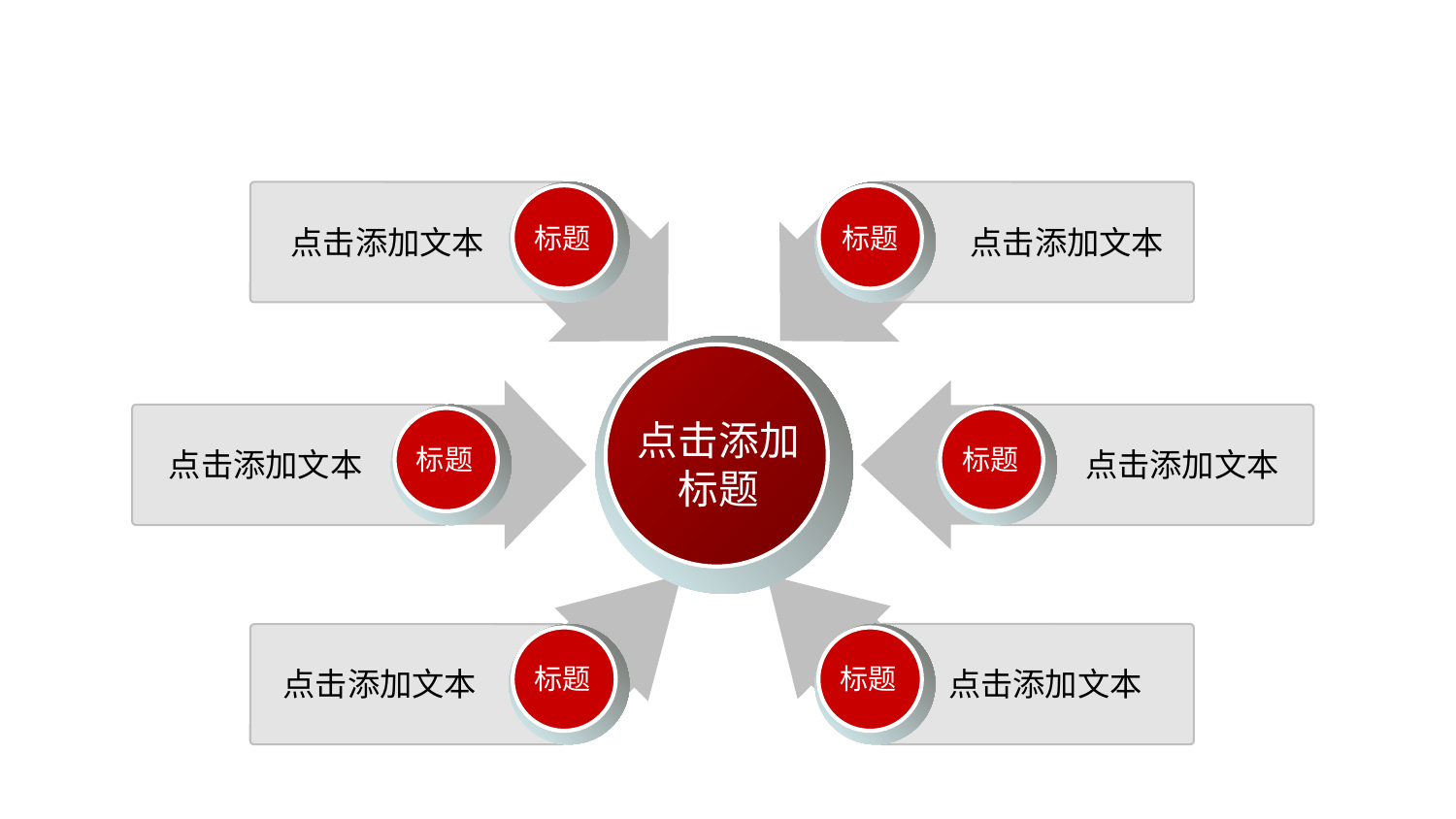

# 点击此处添加标题

标题
标题
点击添加文本
点击添加文本

点击添加标题
标题
标题
点击添加文本
点击添加文本

标题
标题
点击添加文本
点击添加文本